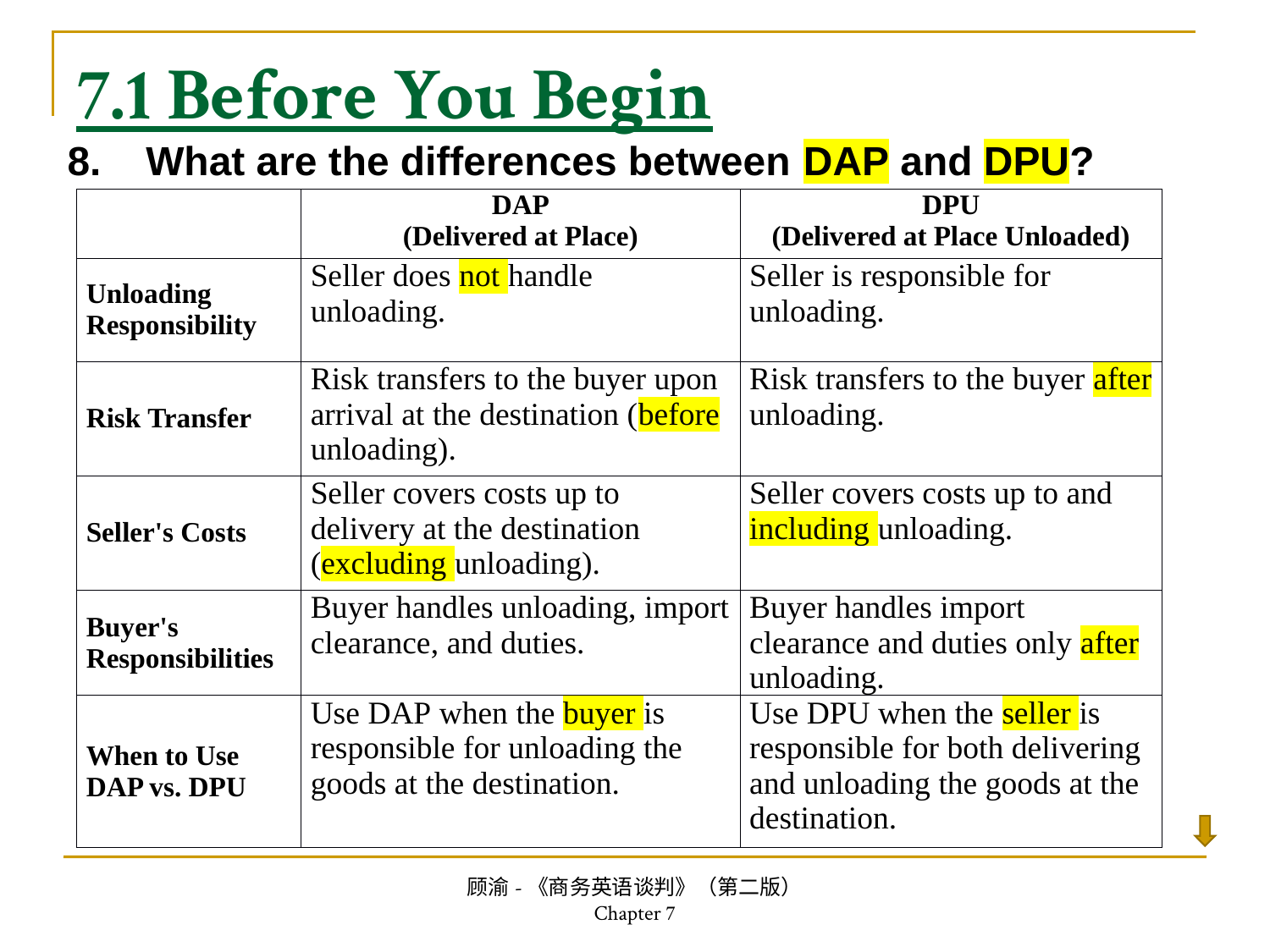

# 7.1 Before You Begin
8.    What are the differences between DAP and DPU?

|  | DAP (Delivered at Place) | DPU (Delivered at Place Unloaded) |
| --- | --- | --- |
| Unloading Responsibility | Seller does not handle unloading. | Seller is responsible for unloading. |
| Risk Transfer | Risk transfers to the buyer upon arrival at the destination (before unloading). | Risk transfers to the buyer after unloading. |
| Seller's Costs | Seller covers costs up to delivery at the destination (excluding unloading). | Seller covers costs up to and including unloading. |
| Buyer's Responsibilities | Buyer handles unloading, import clearance, and duties. | Buyer handles import clearance and duties only after unloading. |
| When to Use DAP vs. DPU | Use DAP when the buyer is responsible for unloading the goods at the destination. | Use DPU when the seller is responsible for both delivering and unloading the goods at the destination. |

16
顾渝-《商务英语谈判》（第二版） Chapter 7